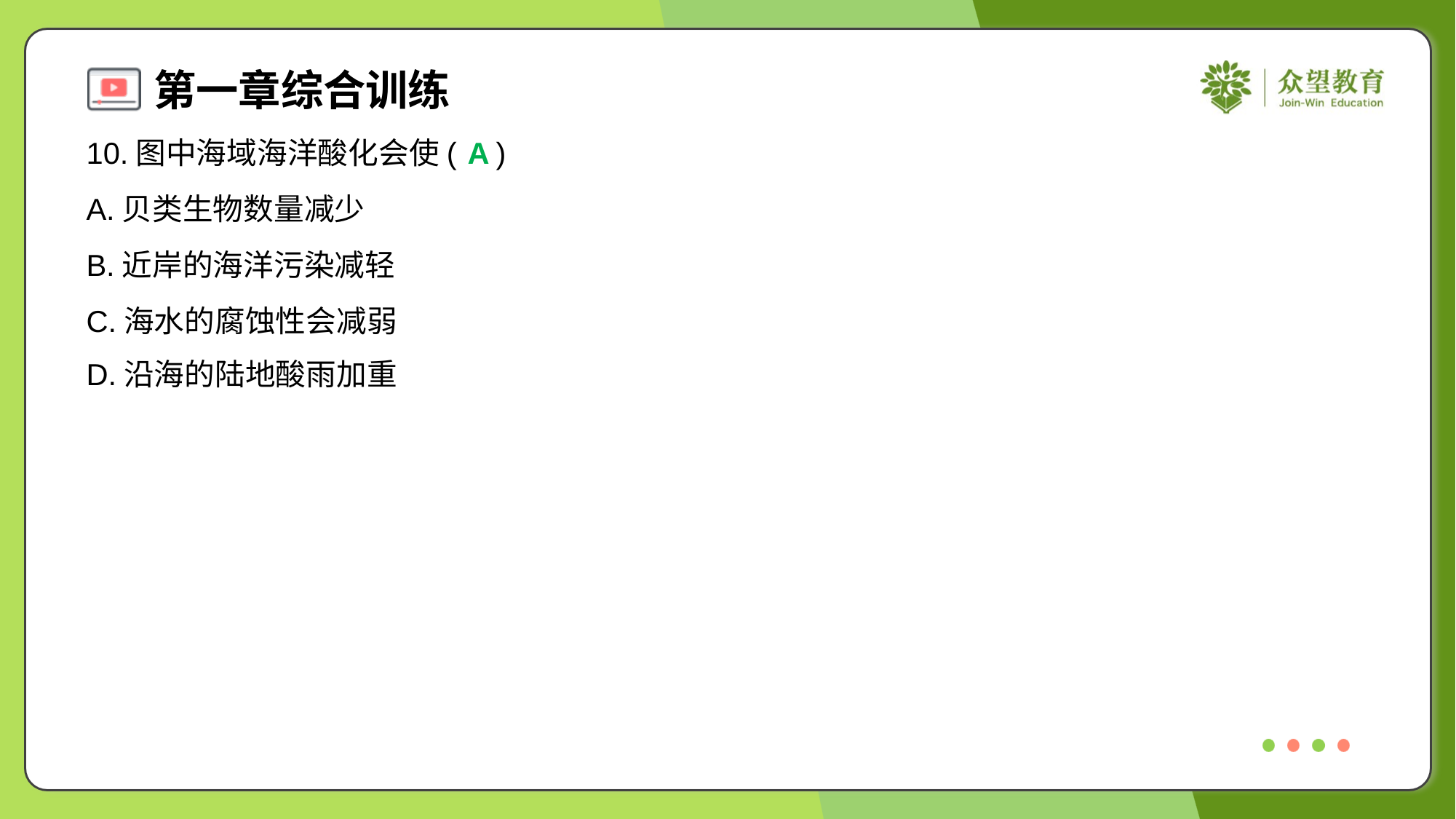

10.图中海域海洋酸化会使(     )
A
A.贝类生物数量减少
B.近岸的海洋污染减轻
C.海水的腐蚀性会减弱
D.沿海的陆地酸雨加重